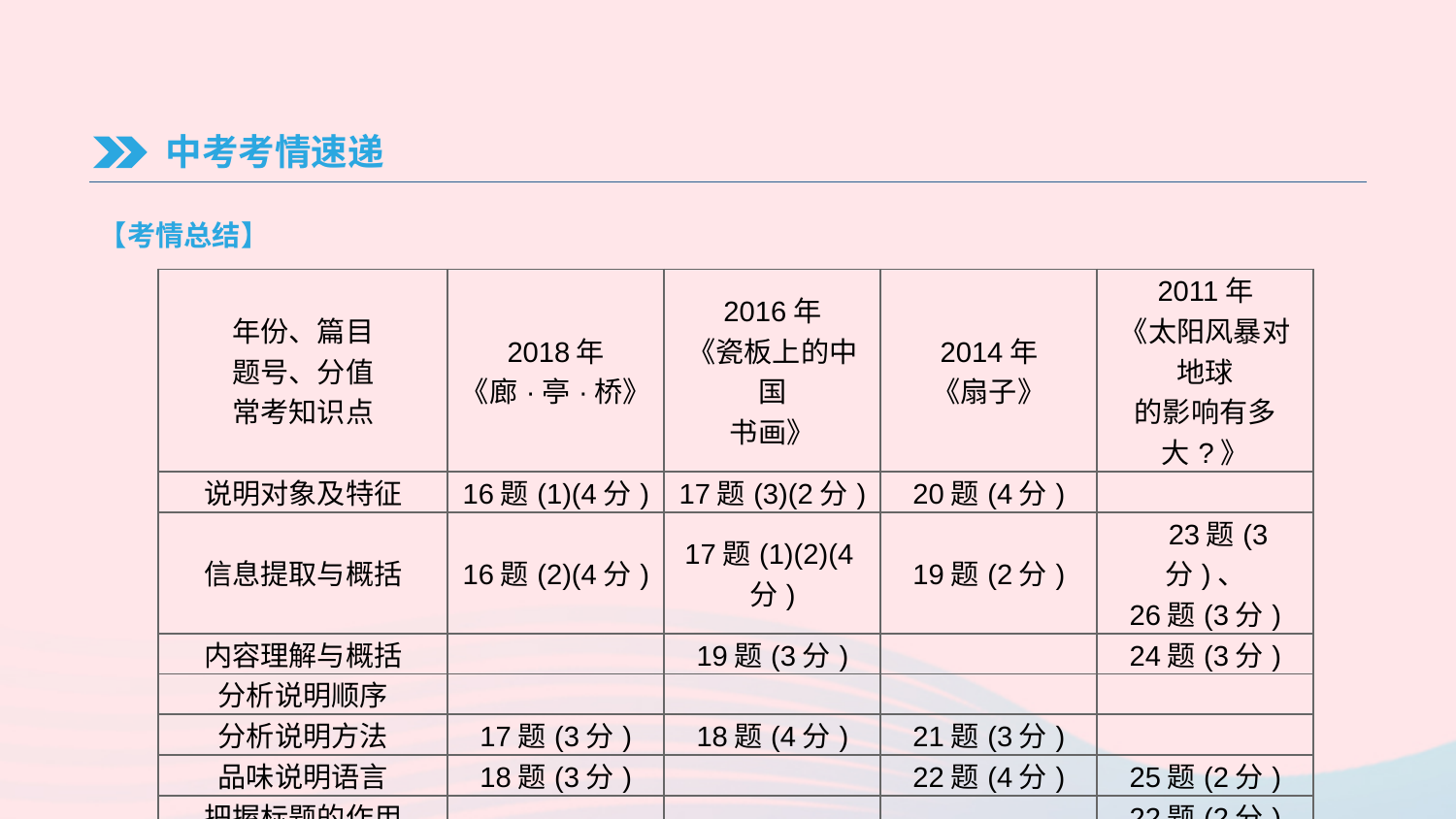

中考考情速递

【考情总结】
| 年份、篇目 题号、分值 常考知识点 | 2018年 《廊·亭·桥》 | 2016年 《瓷板上的中国 书画》 | 2014年 《扇子》 | 2011年 《太阳风暴对地球 的影响有多大?》 |
| --- | --- | --- | --- | --- |
| 说明对象及特征 | 16题(1)(4分) | 17题(3)(2分) | 20题(4分) |  |
| 信息提取与概括 | 16题(2)(4分) | 17题(1)(2)(4分) | 19题(2分) | 23题(3分)、 26题(3分) |
| 内容理解与概括 |  | 19题(3分) |  | 24题(3分) |
| 分析说明顺序 |  |  |  |  |
| 分析说明方法 | 17题(3分) | 18题(4分) | 21题(3分) |  |
| 品味说明语言 | 18题(3分) |  | 22题(4分) | 25题(2分) |
| 把握标题的作用 |  |  |  | 22题(2分) |